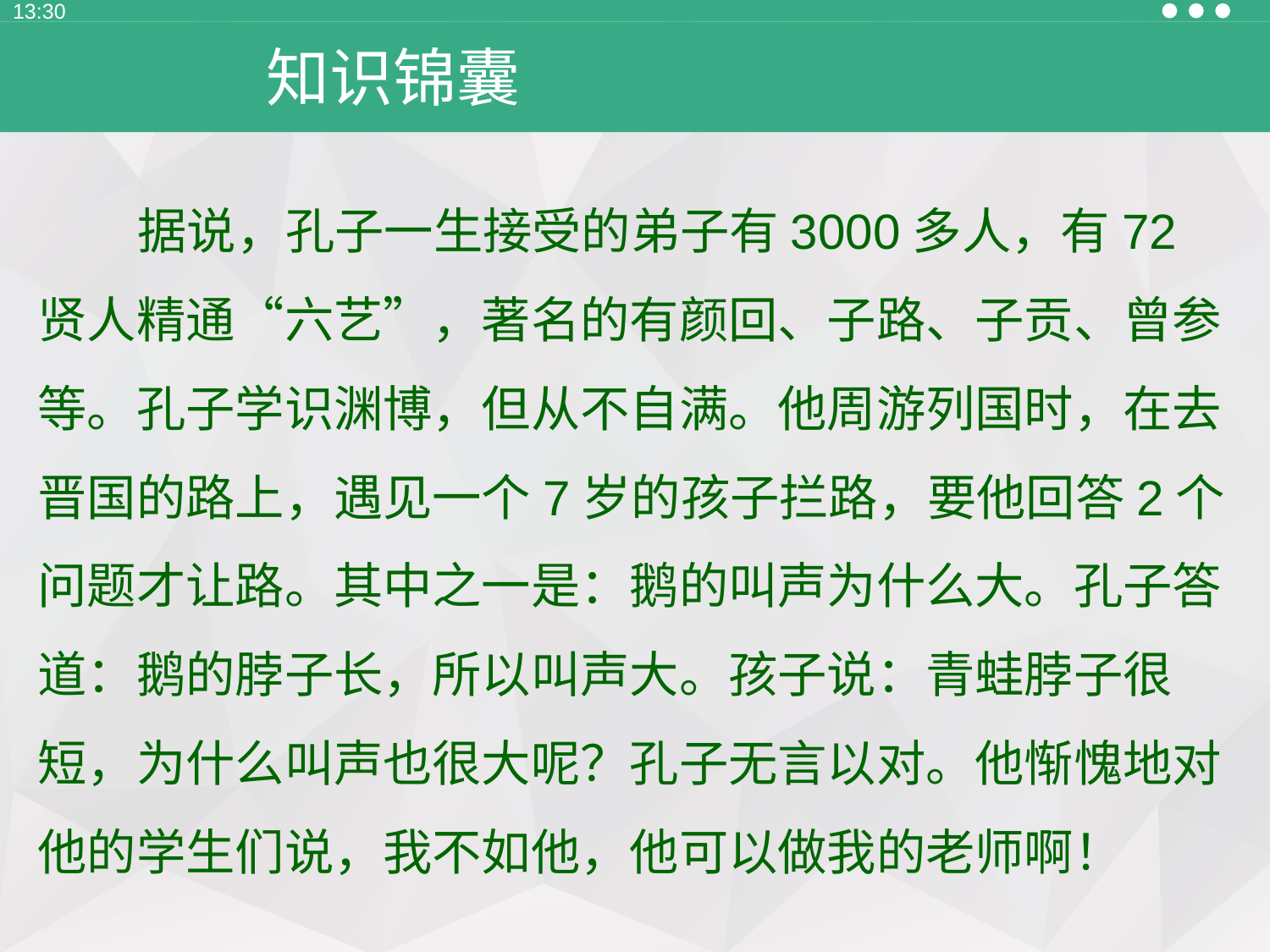

13:30

知识锦囊
        据说，孔子一生接受的弟子有3000多人，有72贤人精通“六艺”，著名的有颜回、子路、子贡、曾参等。孔子学识渊博，但从不自满。他周游列国时，在去晋国的路上，遇见一个7岁的孩子拦路，要他回答2个问题才让路。其中之一是：鹅的叫声为什么大。孔子答道：鹅的脖子长，所以叫声大。孩子说：青蛙脖子很短，为什么叫声也很大呢？孔子无言以对。他惭愧地对他的学生们说，我不如他，他可以做我的老师啊！